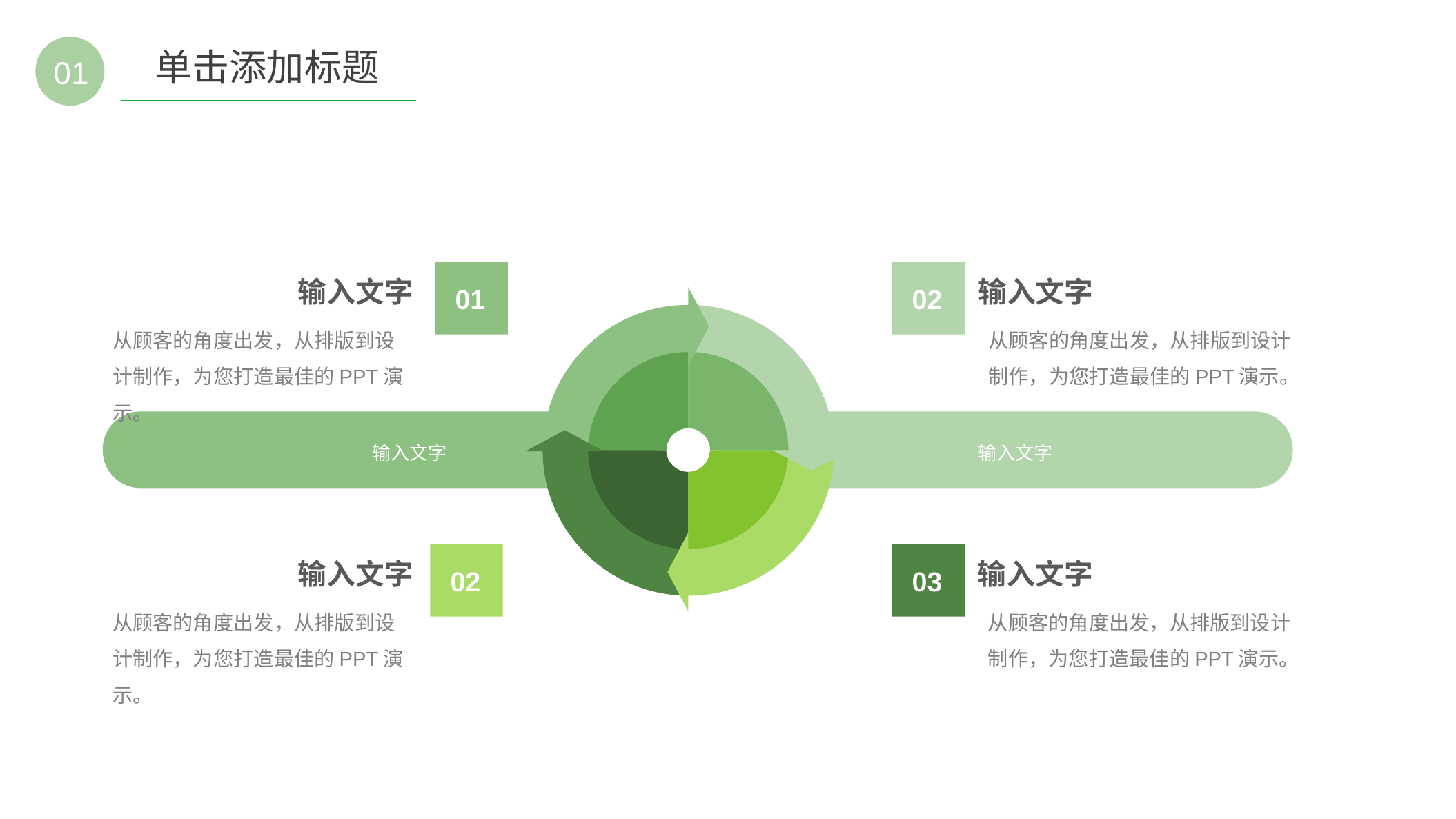

01
单击添加标题

输入文字
输入文字
01
02

从顾客的角度出发，从排版到设计制作，为您打造最佳的PPT演示。
从顾客的角度出发，从排版到设计制作，为您打造最佳的PPT演示。

输入文字
输入文字

输入文字
输入文字
02
03
从顾客的角度出发，从排版到设计制作，为您打造最佳的PPT演示。
从顾客的角度出发，从排版到设计制作，为您打造最佳的PPT演示。